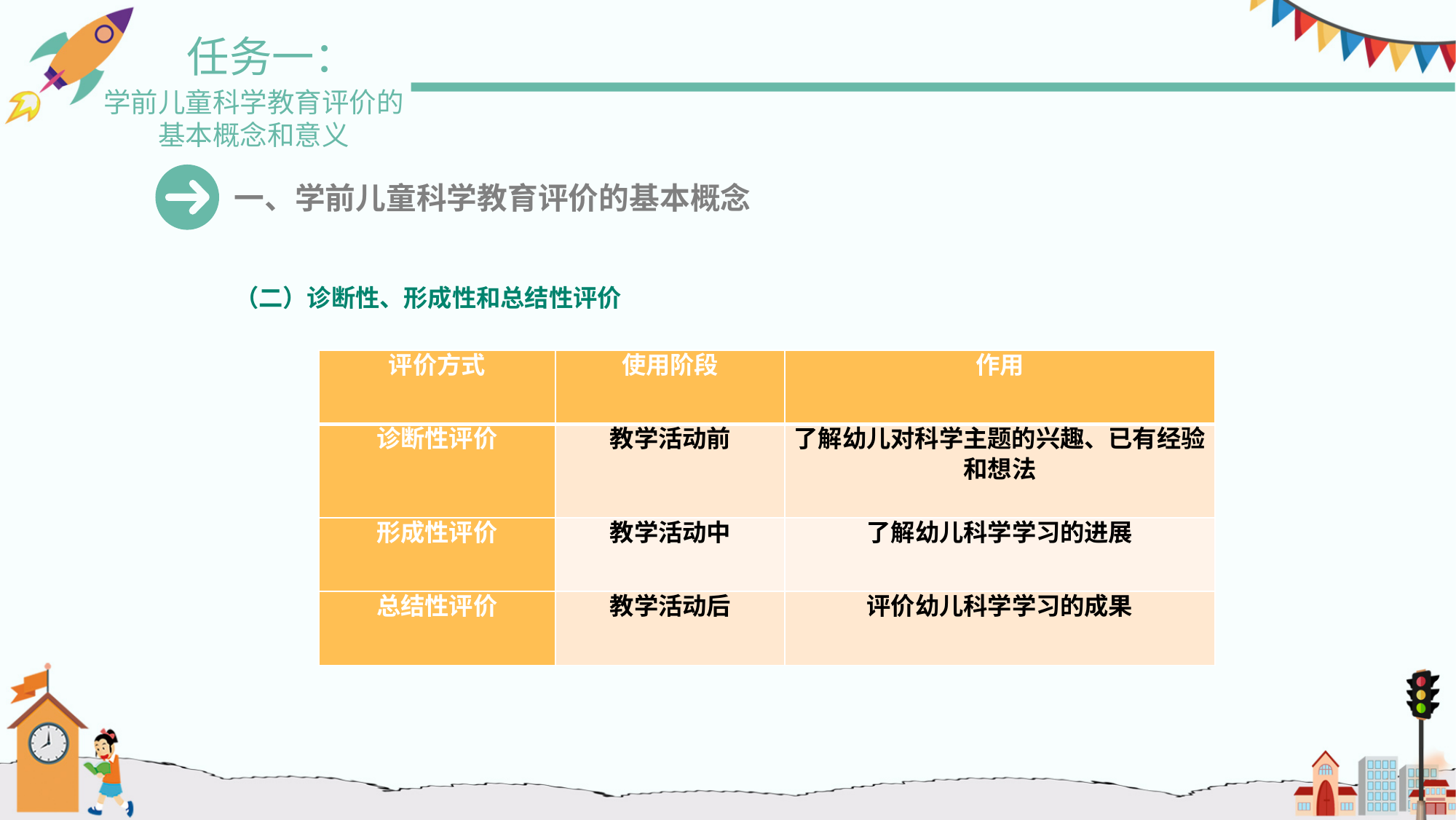

任务一：

学前儿童科学教育评价的
基本概念和意义

一、学前儿童科学教育评价的基本概念
（二）诊断性、形成性和总结性评价
| 评价方式 | 使用阶段 | 作用 |
| --- | --- | --- |
| 诊断性评价 | 教学活动前 | 了解幼儿对科学主题的兴趣、已有经验和想法 |
| 形成性评价 | 教学活动中 | 了解幼儿科学学习的进展 |
| 总结性评价 | 教学活动后 | 评价幼儿科学学习的成果 |